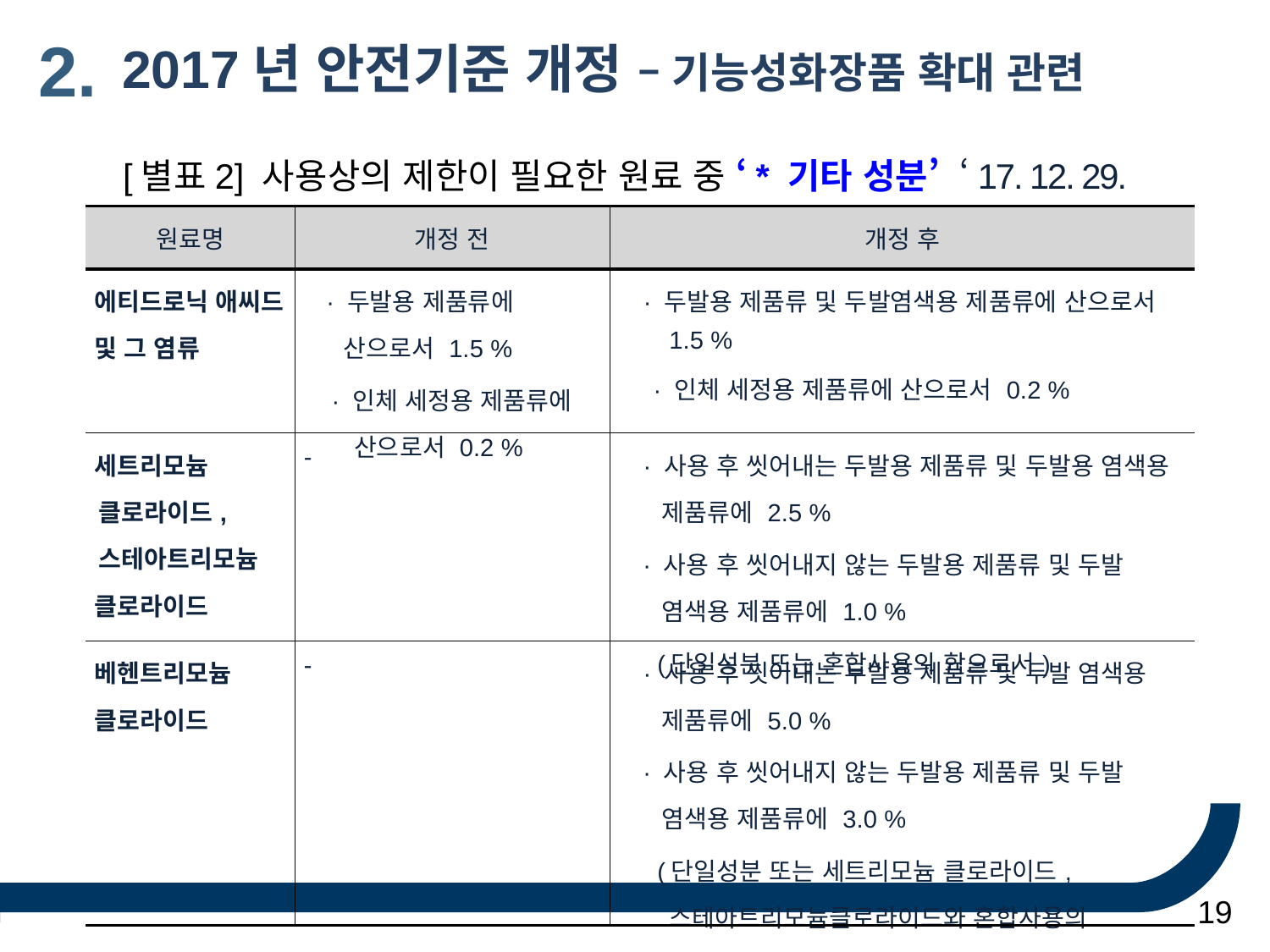

2.
 2017년 안전기준 개정 – 기능성화장품 확대 관련
[별표2] 사용상의 제한이 필요한 원료 중 ‘* 기타 성분’  ‘17. 12. 29.
(‘17. 12. 29.)

| 원료명 | 개정 전 | 개정 후 |
| --- | --- | --- |
| 에티드로닉 애씨드 및 그 염류 | · 두발용 제품류에 산으로서 1.5 % · 인체 세정용 제품류에 산으로서 0.2 % | · 두발용 제품류 및 두발염색용 제품류에 산으로서 1.5 % · 인체 세정용 제품류에 산으로서 0.2 % |
| 세트리모늄 클로라이드, 스테아트리모늄 클로라이드 | - | · 사용 후 씻어내는 두발용 제품류 및 두발용 염색용 제품류에 2.5 % · 사용 후 씻어내지 않는 두발용 제품류 및 두발 염색용 제품류에 1.0 % (단일성분 또는 혼합사용의 합으로서) |
| 베헨트리모늄 클로라이드 | - | · 사용 후 씻어내는 두발용 제품류 및 두발 염색용 제품류에 5.0 % · 사용 후 씻어내지 않는 두발용 제품류 및 두발 염색용 제품류에 3.0 % (단일성분 또는 세트리모늄 클로라이드, 스테아트리모늄클로라이드와 혼합사용의 합으로서) |
19